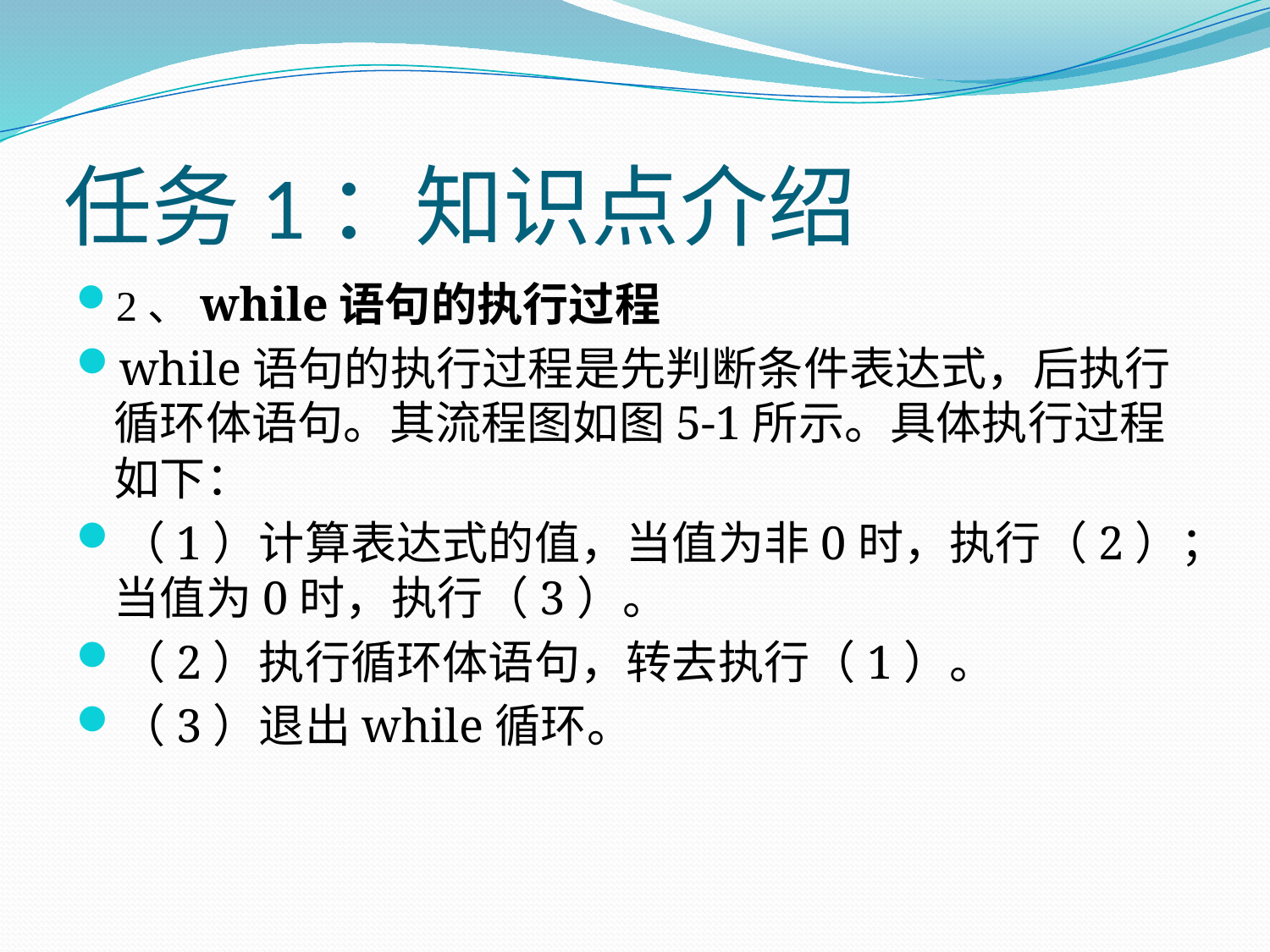

# 任务1：知识点介绍
2、while语句的执行过程
while语句的执行过程是先判断条件表达式，后执行循环体语句。其流程图如图5-1所示。具体执行过程如下：
（1）计算表达式的值，当值为非0时，执行（2）；当值为0时，执行（3）。
（2）执行循环体语句，转去执行（1）。
（3）退出while循环。